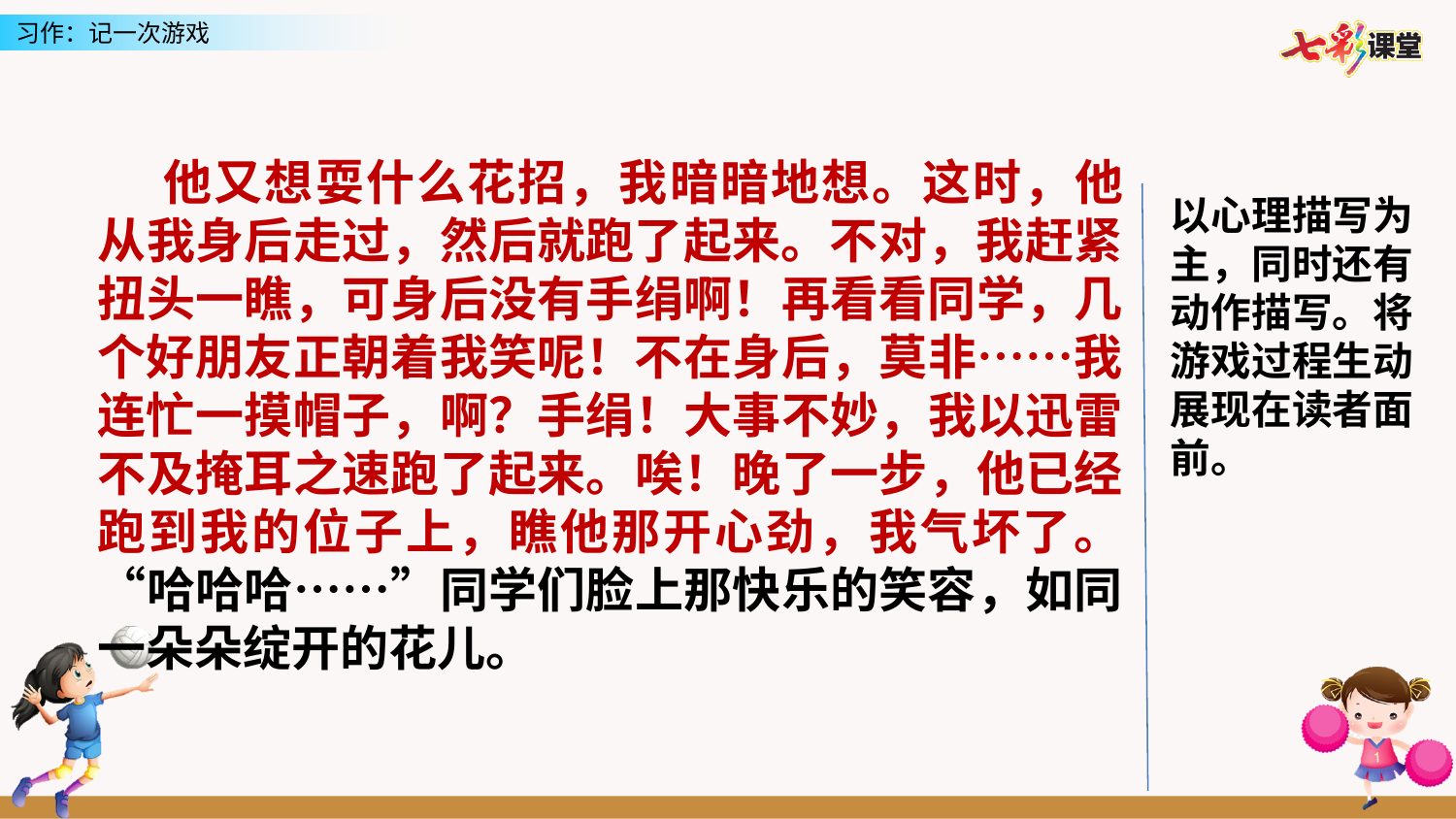

他又想耍什么花招，我暗暗地想。这时，他从我身后走过，然后就跑了起来。不对，我赶紧扭头一瞧，可身后没有手绢啊！再看看同学，几个好朋友正朝着我笑呢！不在身后，莫非……我连忙一摸帽子，啊？手绢！大事不妙，我以迅雷不及掩耳之速跑了起来。唉！晚了一步，他已经跑到我的位子上，瞧他那开心劲，我气坏了。“哈哈哈……”同学们脸上那快乐的笑容，如同一朵朵绽开的花儿。
以心理描写为主，同时还有动作描写。将游戏过程生动展现在读者面前。